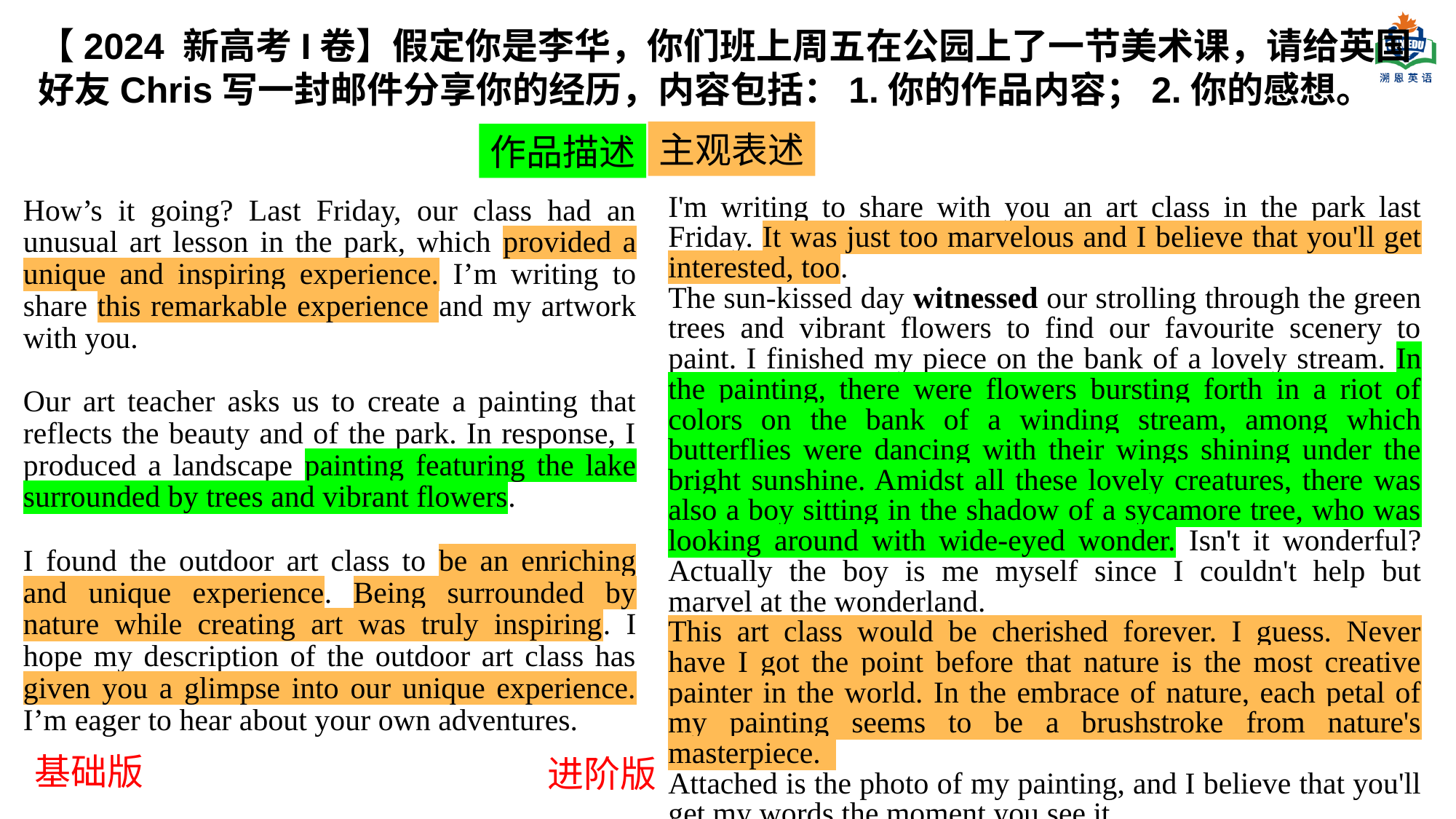

【2024 新高考I卷】假定你是李华，你们班上周五在公园上了一节美术课，请给英国好友Chris写一封邮件分享你的经历，内容包括：1.你的作品内容；2.你的感想。

主观表述
作品描述
I'm writing to share with you an art class in the park last Friday. It was just too marvelous and I believe that you'll get interested, too.
The sun-kissed day witnessed our strolling through the green trees and vibrant flowers to find our favourite scenery to paint. I finished my piece on the bank of a lovely stream. In the painting, there were flowers bursting forth in a riot of colors on the bank of a winding stream, among which butterflies were dancing with their wings shining under the bright sunshine. Amidst all these lovely creatures, there was also a boy sitting in the shadow of a sycamore tree, who was looking around with wide-eyed wonder. Isn't it wonderful? Actually the boy is me myself since I couldn't help but marvel at the wonderland.
This art class would be cherished forever. I guess. Never have I got the point before that nature is the most creative painter in the world. In the embrace of nature, each petal of my painting seems to be a brushstroke from nature's masterpiece.
Attached is the photo of my painting, and I believe that you'll get my words the moment you see it.
How’s it going? Last Friday, our class had an unusual art lesson in the park, which provided a unique and inspiring experience. I’m writing to share this remarkable experience and my artwork with you.

Our art teacher asks us to create a painting that reflects the beauty and of the park. In response, I produced a landscape painting featuring the lake surrounded by trees and vibrant flowers.

I found the outdoor art class to be an enriching and unique experience. Being surrounded by nature while creating art was truly inspiring. I hope my description of the outdoor art class has given you a glimpse into our unique experience. I’m eager to hear about your own adventures.
基础版
进阶版